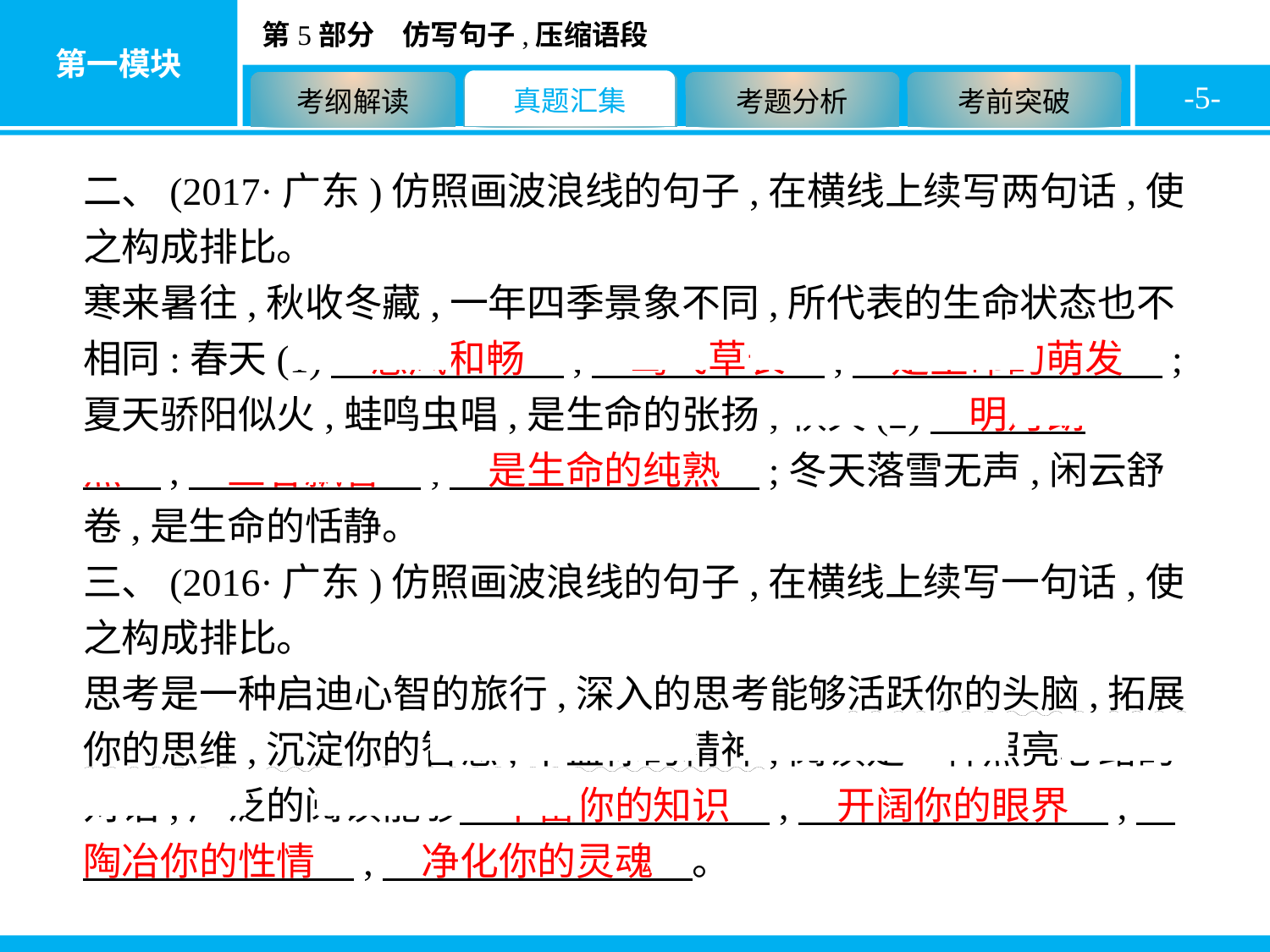

-5-
二、(2017·广东)仿照画波浪线的句子,在横线上续写两句话,使之构成排比。
寒来暑往,秋收冬藏,一年四季景象不同,所代表的生命状态也不相同:春天(1)　惠风和畅　,　莺飞草长　,　是生命的萌发　;夏天骄阳似火,蛙鸣虫唱,是生命的张扬;秋天(2)　明月朗照　,　五谷飘香　,　是生命的纯熟　;冬天落雪无声,闲云舒卷,是生命的恬静。
三、(2016·广东)仿照画波浪线的句子,在横线上续写一句话,使之构成排比。
思考是一种启迪心智的旅行,深入的思考能够活跃你的头脑,拓展你的思维,沉淀你的智慧,丰盈你的精神;阅读是一种照亮心路的对话,广泛的阅读能够　丰富你的知识　,　开阔你的眼界　,　陶冶你的性情　,　净化你的灵魂　。